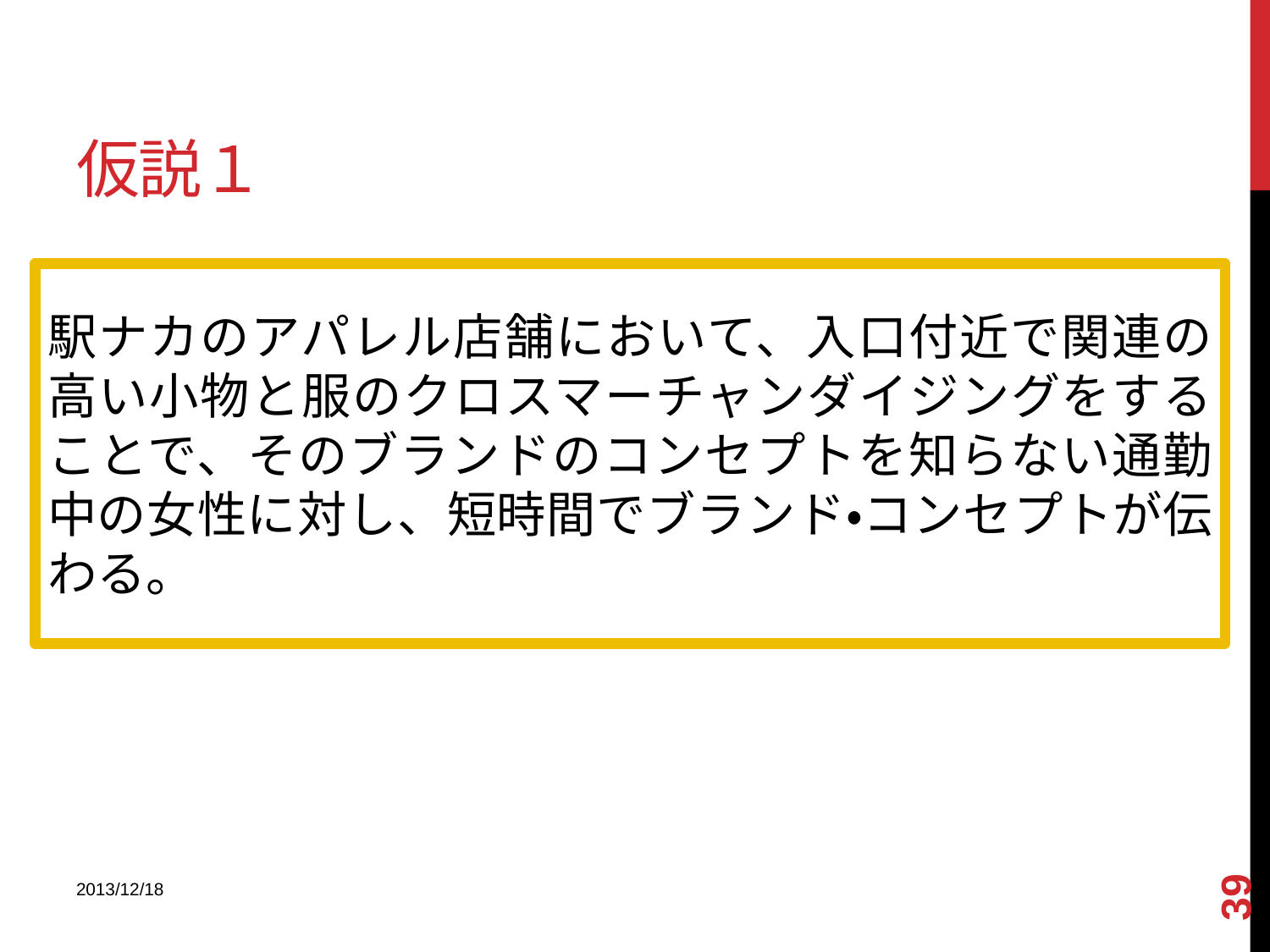

# 仮説１
駅ナカのアパレル店舗において、入口付近で関連の高い小物と服のクロスマーチャンダイジングをすることで、そのブランドのコンセプトを知らない通勤中の女性に対し、短時間でブランド・コンセプトが伝わる。
39
2013/12/18